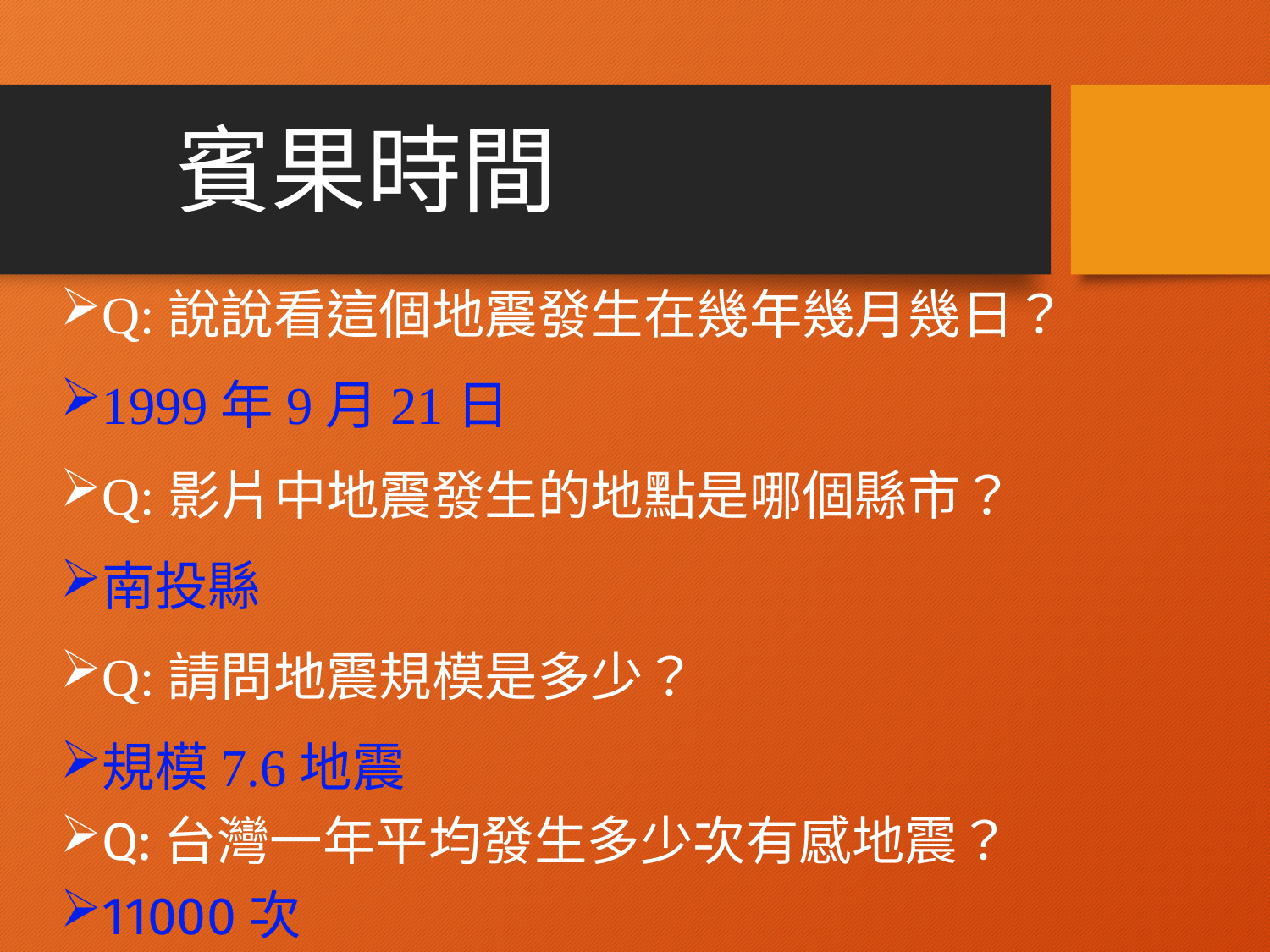

# 賓果時間
Q:說說看這個地震發生在幾年幾月幾日？
1999年9月21日
Q:影片中地震發生的地點是哪個縣市？
南投縣
Q:請問地震規模是多少？
規模7.6地震
Q:台灣一年平均發生多少次有感地震？
11000次